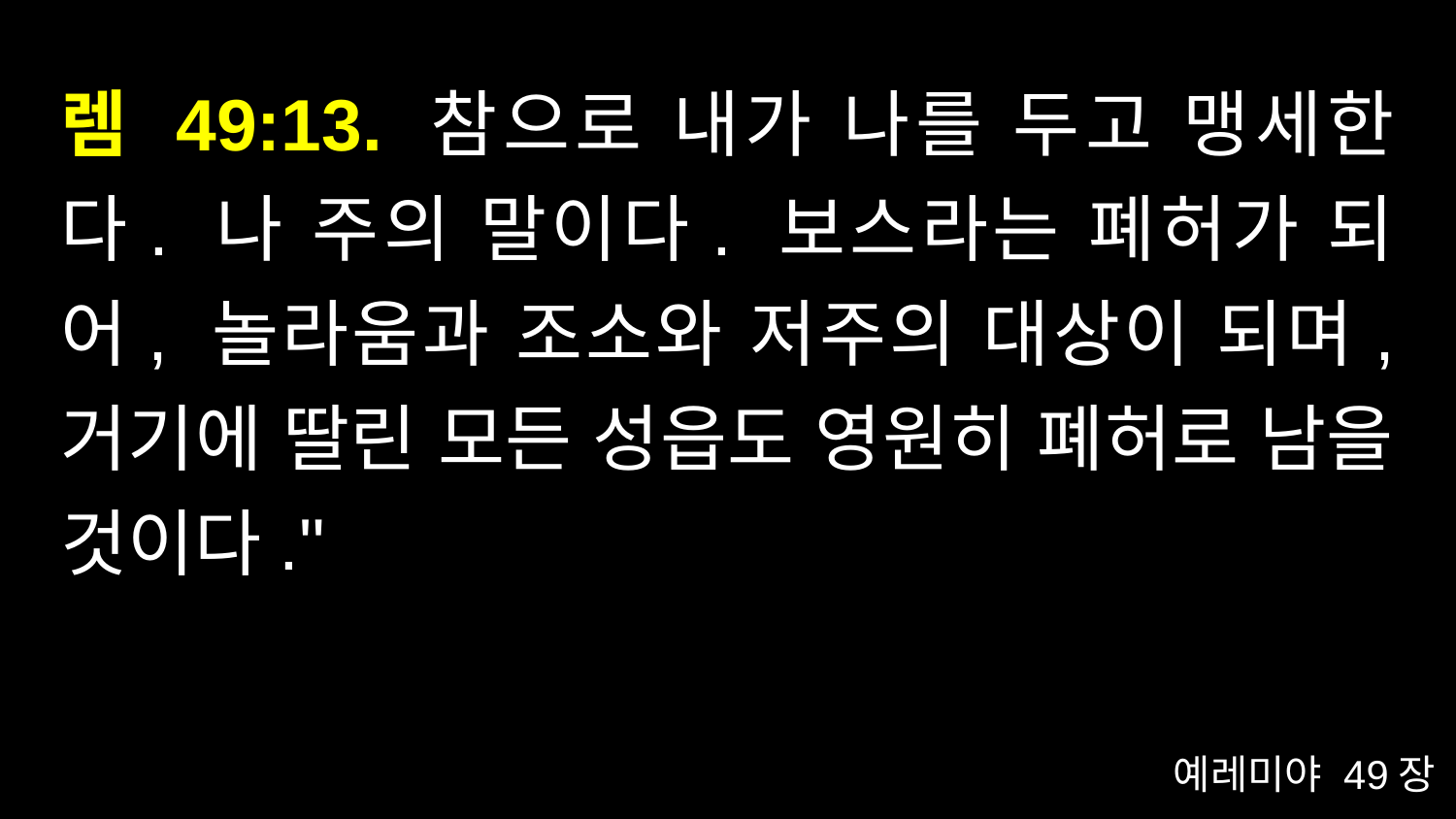

# 렘 49:13. 참으로 내가 나를 두고 맹세한다. 나 주의 말이다. 보스라는 폐허가 되어, 놀라움과 조소와 저주의 대상이 되며, 거기에 딸린 모든 성읍도 영원히 폐허로 남을 것이다."
예레미야 49장